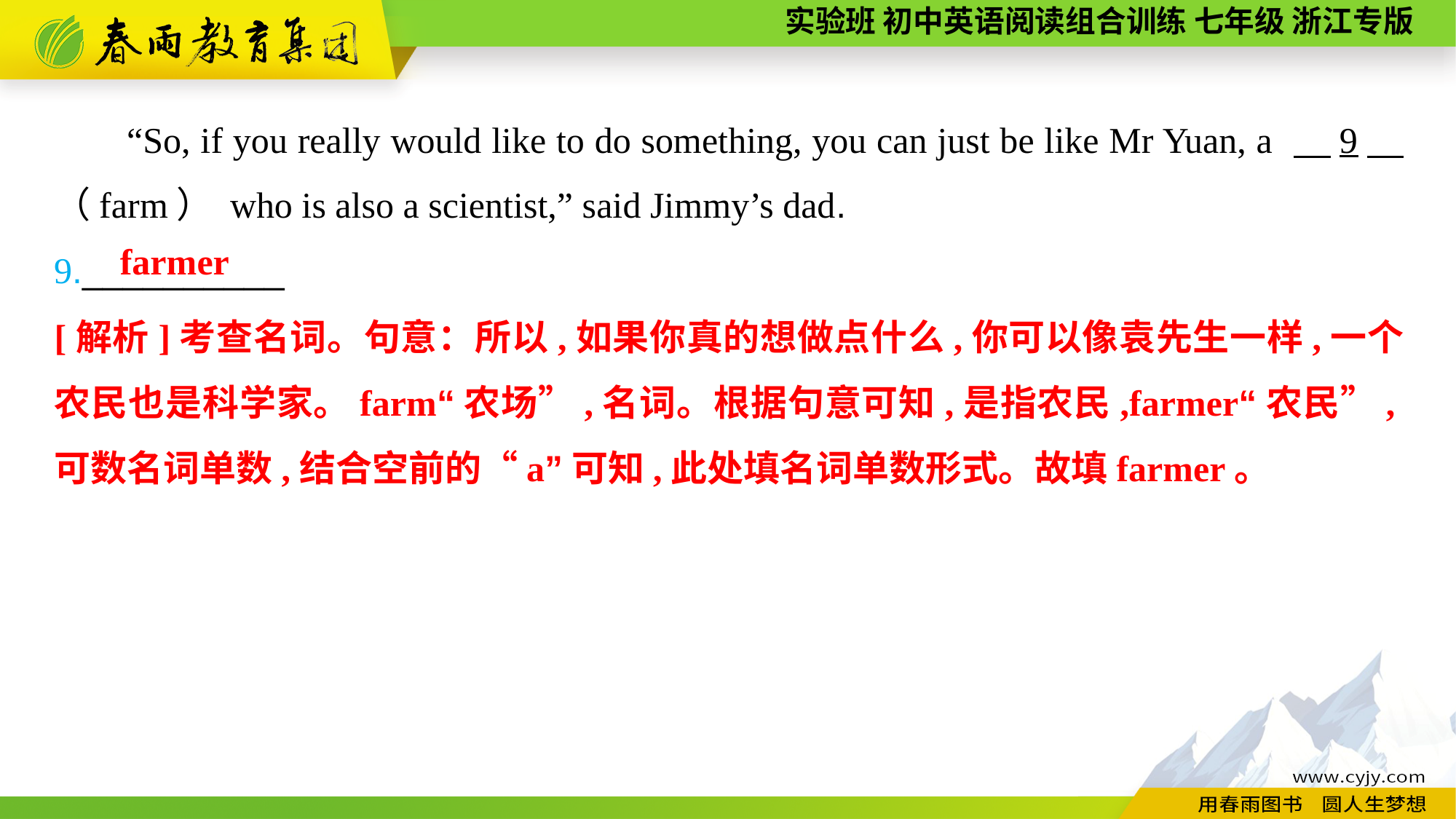

“So, if you really would like to do something, you can just be like Mr Yuan, a 　9　（farm） who is also a scientist,” said Jimmy’s dad.
9.__________
farmer
[解析]考查名词。句意：所以,如果你真的想做点什么,你可以像袁先生一样,一个农民也是科学家。farm“农场”,名词。根据句意可知,是指农民,farmer“农民”,可数名词单数,结合空前的“a”可知,此处填名词单数形式。故填farmer。